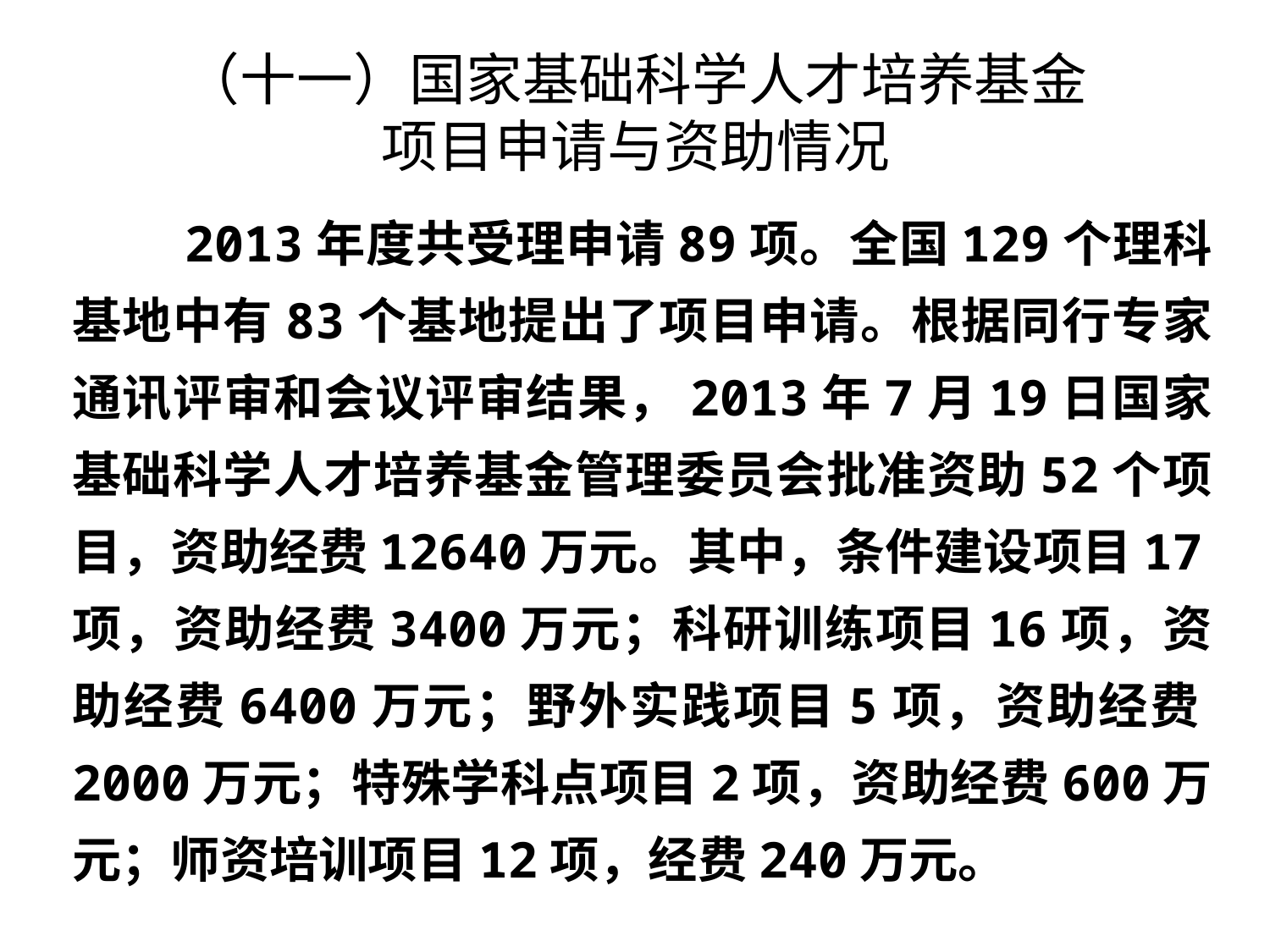

# （十一）国家基础科学人才培养基金 项目申请与资助情况
2013年度共受理申请89项。全国129个理科基地中有83个基地提出了项目申请。根据同行专家通讯评审和会议评审结果，2013年7月19日国家基础科学人才培养基金管理委员会批准资助52个项目，资助经费12640万元。其中，条件建设项目17项，资助经费3400万元；科研训练项目16项，资助经费6400万元；野外实践项目5项，资助经费2000万元；特殊学科点项目2项，资助经费600万元；师资培训项目12项，经费240万元。